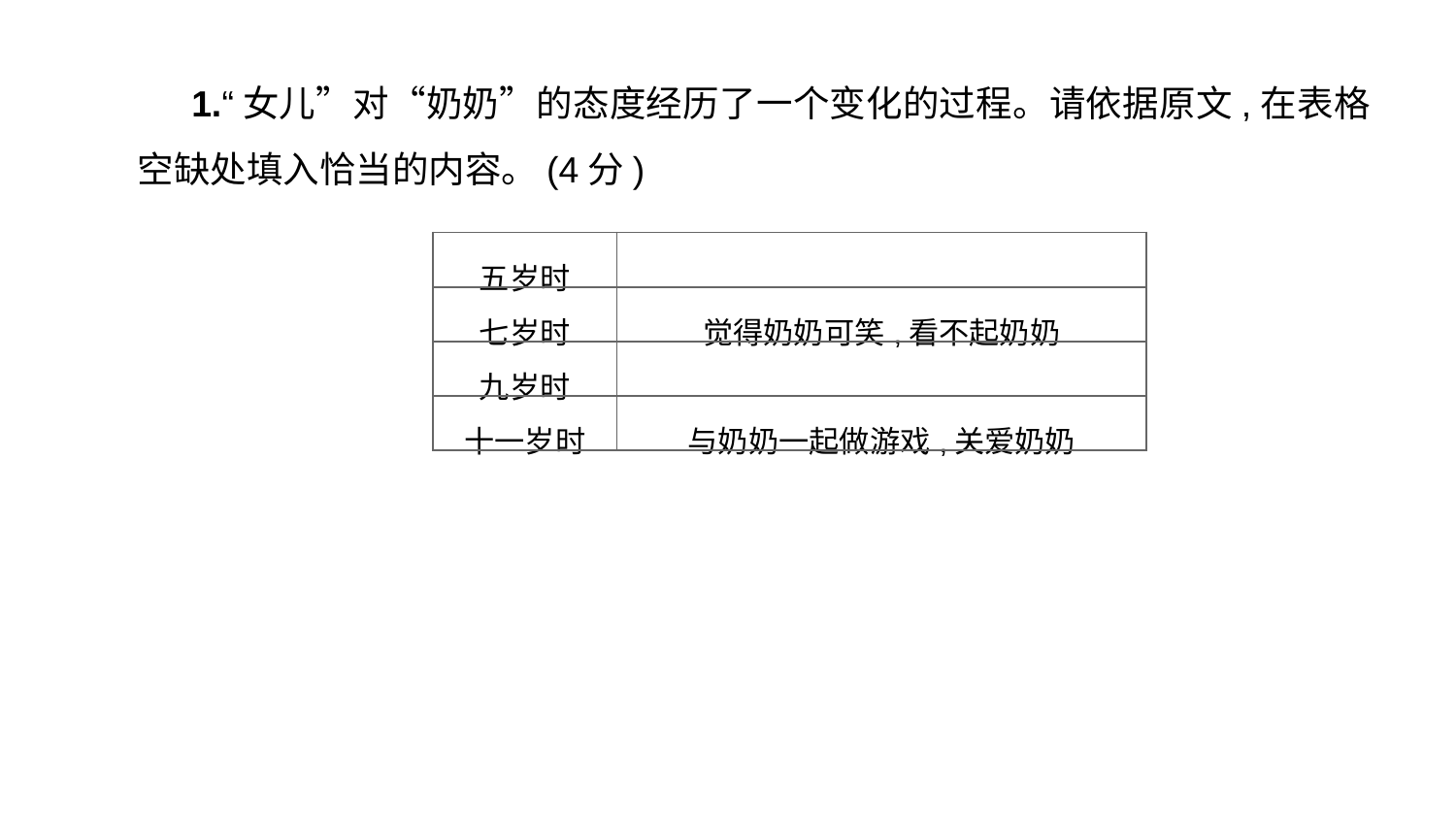

1.“女儿”对“奶奶”的态度经历了一个变化的过程。请依据原文,在表格空缺处填入恰当的内容。(4分)
| 五岁时 |  |
| --- | --- |
| 七岁时 | 觉得奶奶可笑,看不起奶奶 |
| 九岁时 |  |
| 十一岁时 | 与奶奶一起做游戏,关爱奶奶 |